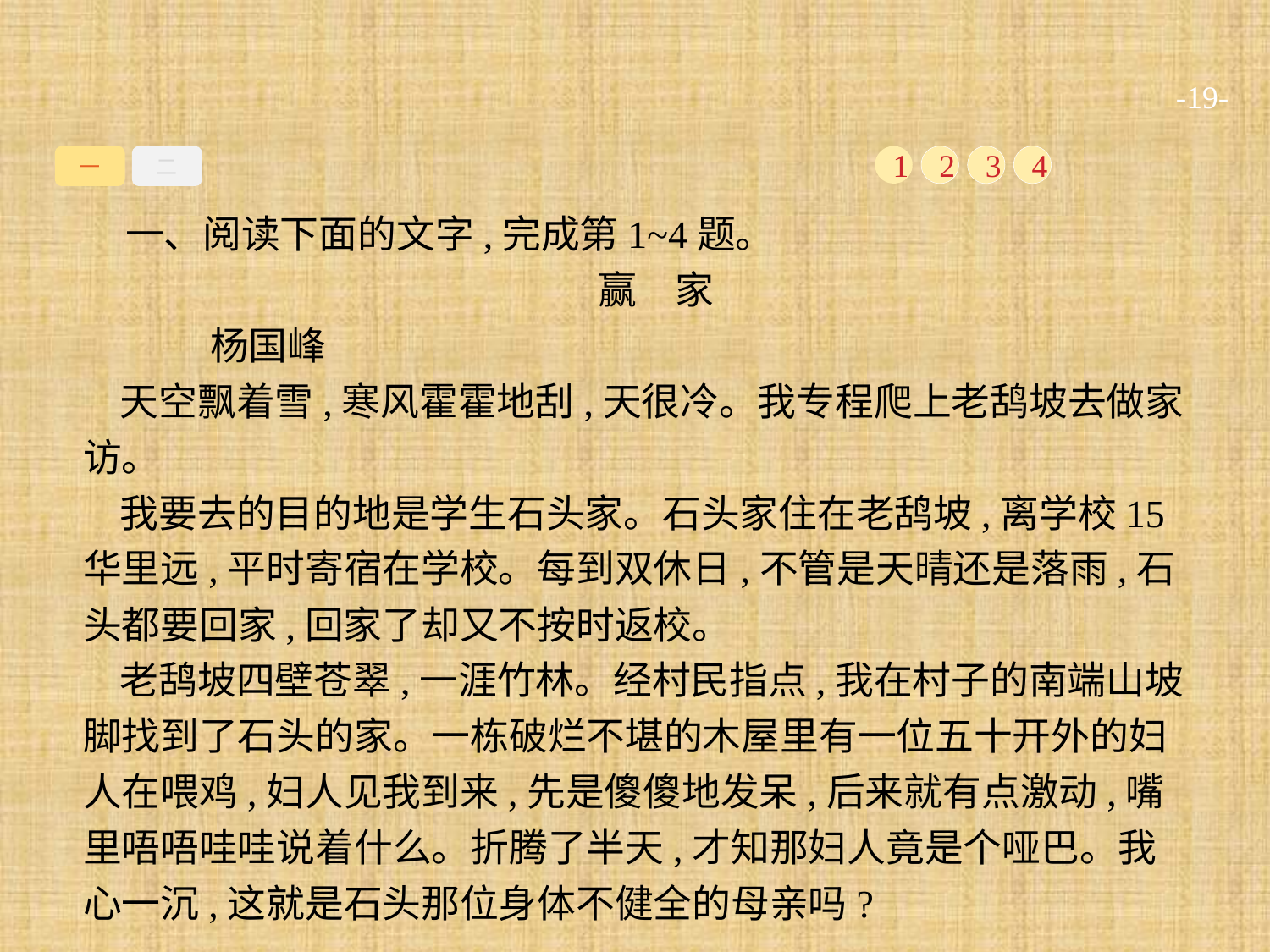

-19-
一
二
1
2
3
4
一、阅读下面的文字,完成第1~4题。
赢　家
	杨国峰
天空飘着雪,寒风霍霍地刮,天很冷。我专程爬上老鸹坡去做家访。
我要去的目的地是学生石头家。石头家住在老鸹坡,离学校15华里远,平时寄宿在学校。每到双休日,不管是天晴还是落雨,石头都要回家,回家了却又不按时返校。
老鸹坡四壁苍翠,一涯竹林。经村民指点,我在村子的南端山坡脚找到了石头的家。一栋破烂不堪的木屋里有一位五十开外的妇人在喂鸡,妇人见我到来,先是傻傻地发呆,后来就有点激动,嘴里唔唔哇哇说着什么。折腾了半天,才知那妇人竟是个哑巴。我心一沉,这就是石头那位身体不健全的母亲吗?